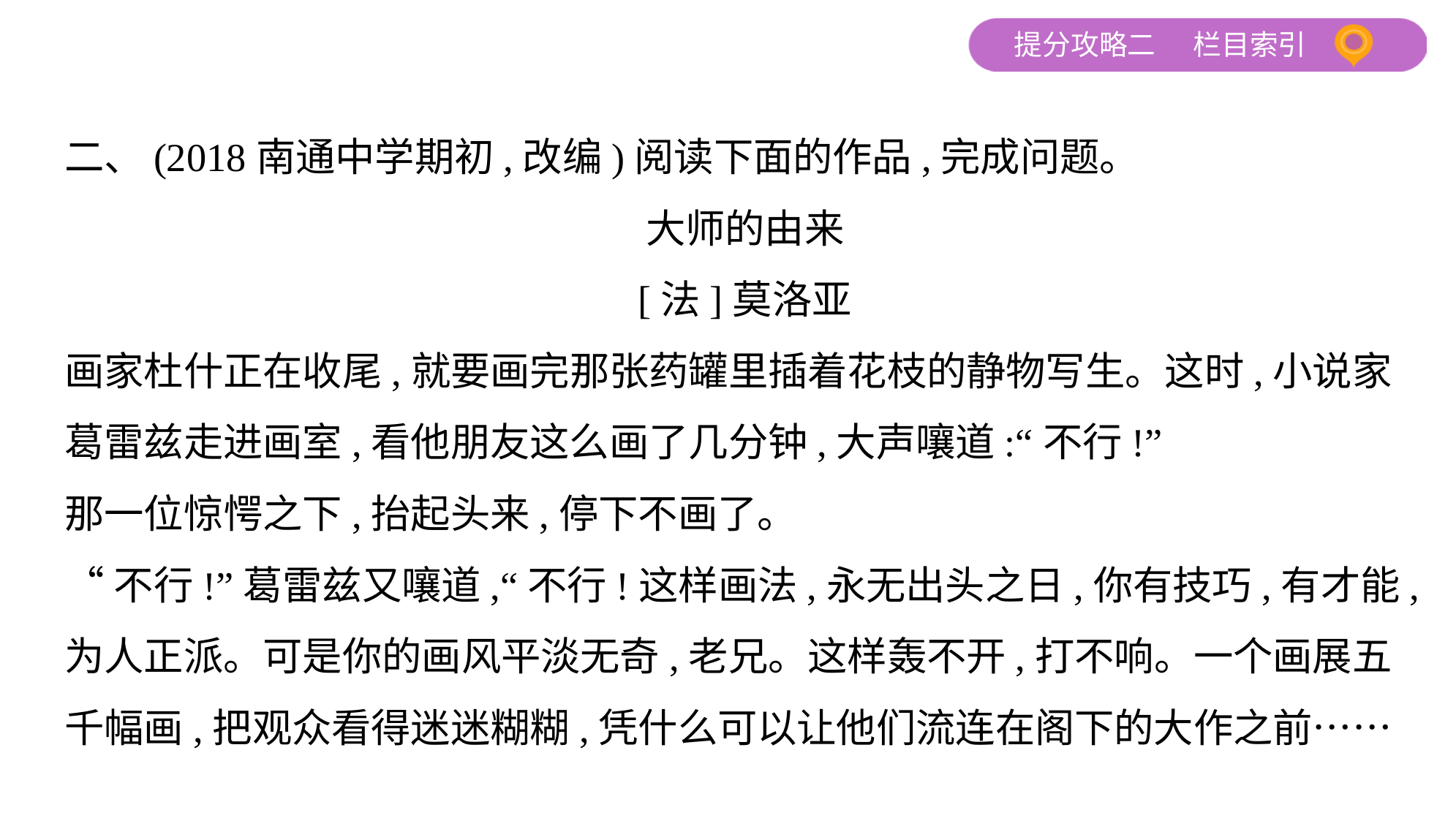

二、(2018南通中学期初,改编)阅读下面的作品,完成问题。
大师的由来
[法]莫洛亚
画家杜什正在收尾,就要画完那张药罐里插着花枝的静物写生。这时,小说家
葛雷兹走进画室,看他朋友这么画了几分钟,大声嚷道:“不行!”
那一位惊愕之下,抬起头来,停下不画了。
“不行!”葛雷兹又嚷道,“不行!这样画法,永无出头之日,你有技巧,有才能,
为人正派。可是你的画风平淡无奇,老兄。这样轰不开,打不响。一个画展五
千幅画,把观众看得迷迷糊糊,凭什么可以让他们流连在阁下的大作之前……